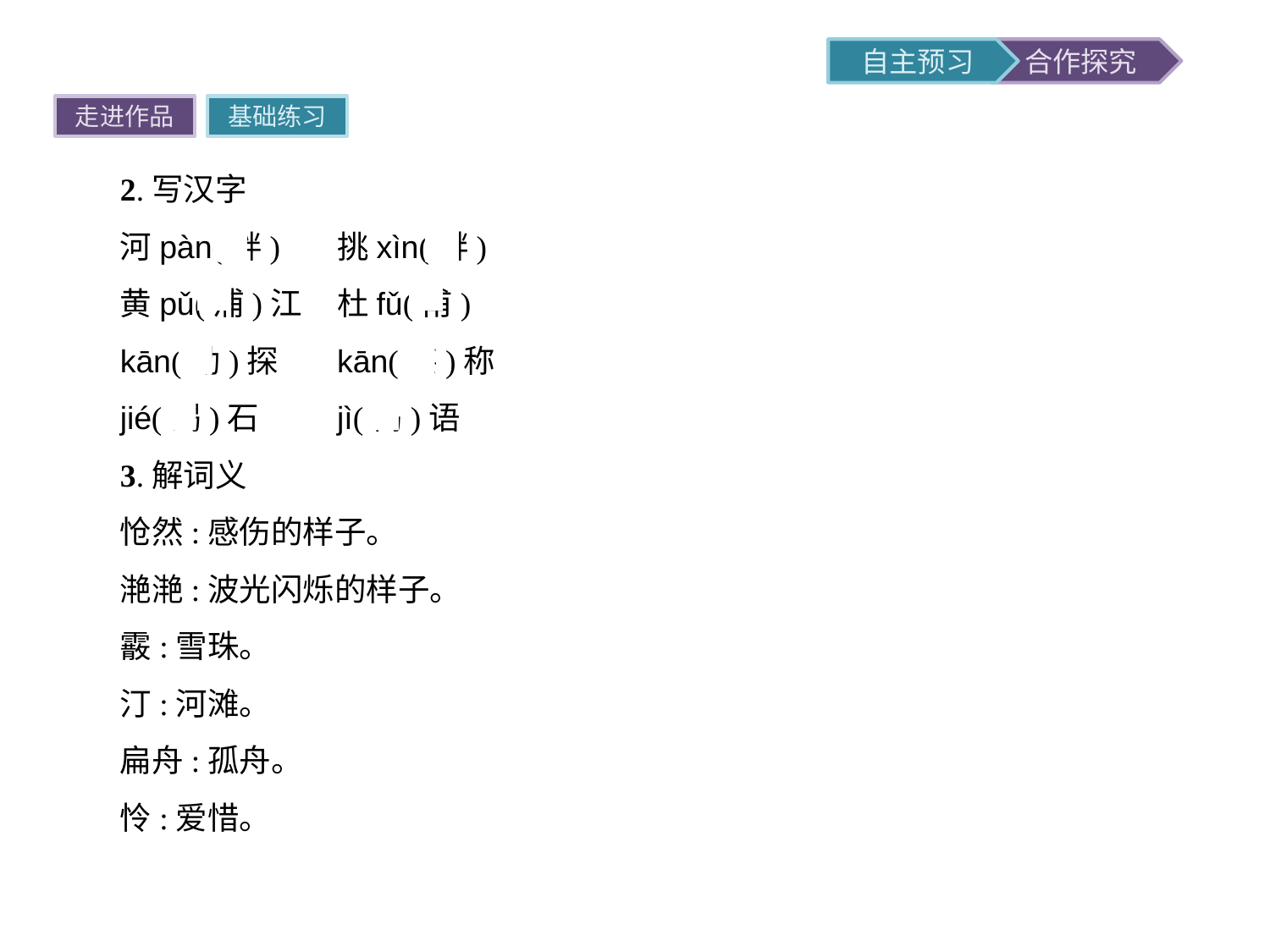

走进作品
基础练习
2.写汉字
河pàn(畔)	挑xìn(衅)
黄pǔ(浦)江	杜fǔ(甫)
kān(勘)探	kān(堪)称
jié(碣)石	jì(偈)语
3.解词义
怆然:感伤的样子。
滟滟:波光闪烁的样子。
霰:雪珠。
汀:河滩。
扁舟:孤舟。
怜:爱惜。